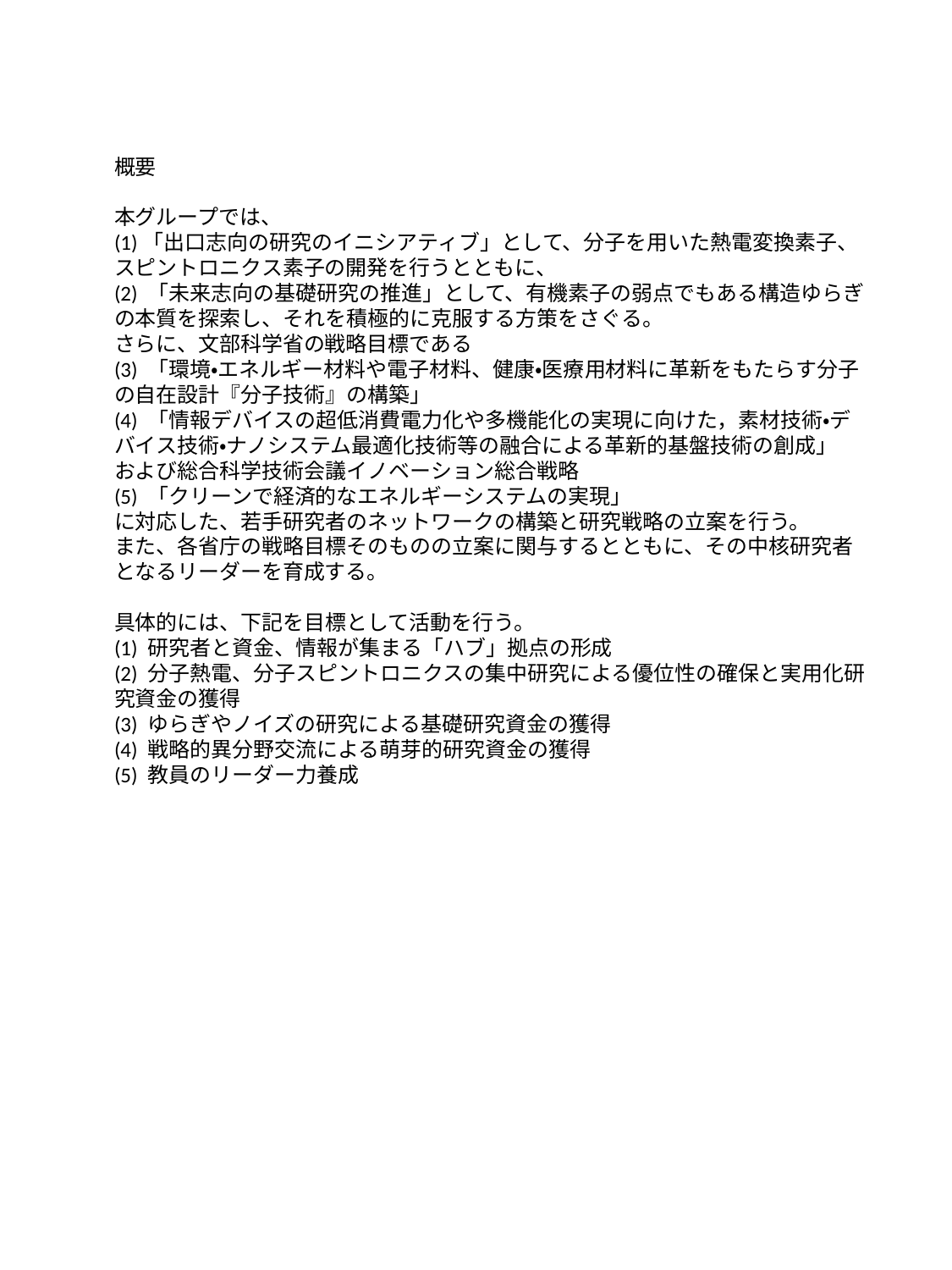

概要

本グループでは、
(1)「出口志向の研究のイニシアティブ」として、分子を用いた熱電変換素子、スピントロニクス素子の開発を行うとともに、
(2) 「未来志向の基礎研究の推進」として、有機素子の弱点でもある構造ゆらぎの本質を探索し、それを積極的に克服する方策をさぐる。
さらに、文部科学省の戦略目標である
(3) 「環境・エネルギー材料や電子材料、健康・医療用材料に革新をもたらす分子の自在設計『分子技術』の構築」
(4) 「情報デバイスの超低消費電力化や多機能化の実現に向けた，素材技術・デバイス技術・ナノシステム最適化技術等の融合による革新的基盤技術の創成」
および総合科学技術会議イノベーション総合戦略
(5) 「クリーンで経済的なエネルギーシステムの実現」
に対応した、若手研究者のネットワークの構築と研究戦略の立案を行う。
また、各省庁の戦略目標そのものの立案に関与するとともに、その中核研究者となるリーダーを育成する。

具体的には、下記を目標として活動を行う。
(1) 研究者と資金、情報が集まる「ハブ」拠点の形成
(2) 分子熱電、分子スピントロニクスの集中研究による優位性の確保と実用化研究資金の獲得
(3) ゆらぎやノイズの研究による基礎研究資金の獲得
(4) 戦略的異分野交流による萌芽的研究資金の獲得
(5) 教員のリーダー力養成